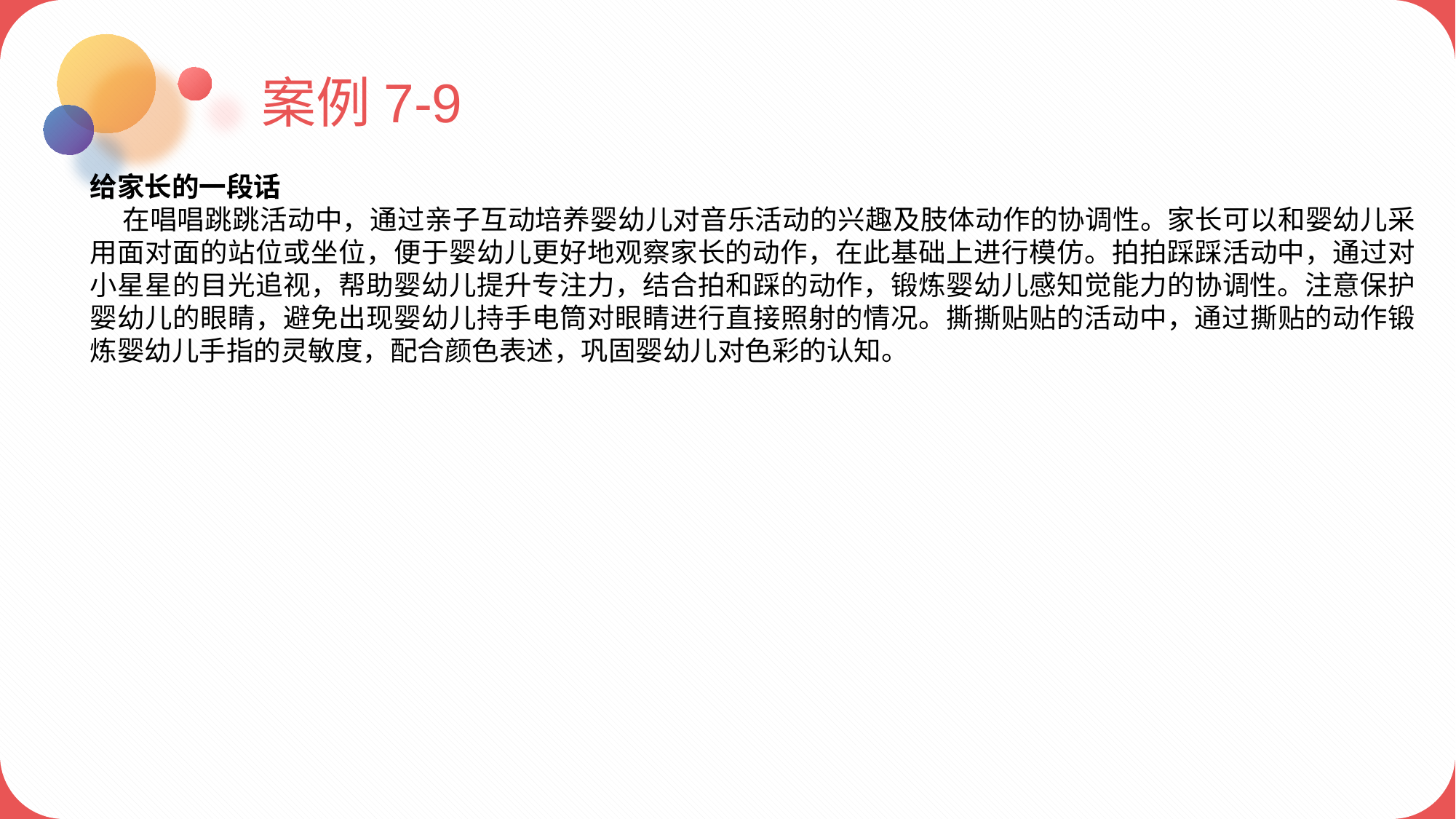

案例7-9
给家长的一段话
    在唱唱跳跳活动中，通过亲子互动培养婴幼儿对音乐活动的兴趣及肢体动作的协调性。家长可以和婴幼儿采用面对面的站位或坐位，便于婴幼儿更好地观察家长的动作，在此基础上进行模仿。拍拍踩踩活动中，通过对小星星的目光追视，帮助婴幼儿提升专注力，结合拍和踩的动作，锻炼婴幼儿感知觉能力的协调性。注意保护婴幼儿的眼睛，避免出现婴幼儿持手电筒对眼睛进行直接照射的情况。撕撕贴贴的活动中，通过撕贴的动作锻炼婴幼儿手指的灵敏度，配合颜色表述，巩固婴幼儿对色彩的认知。